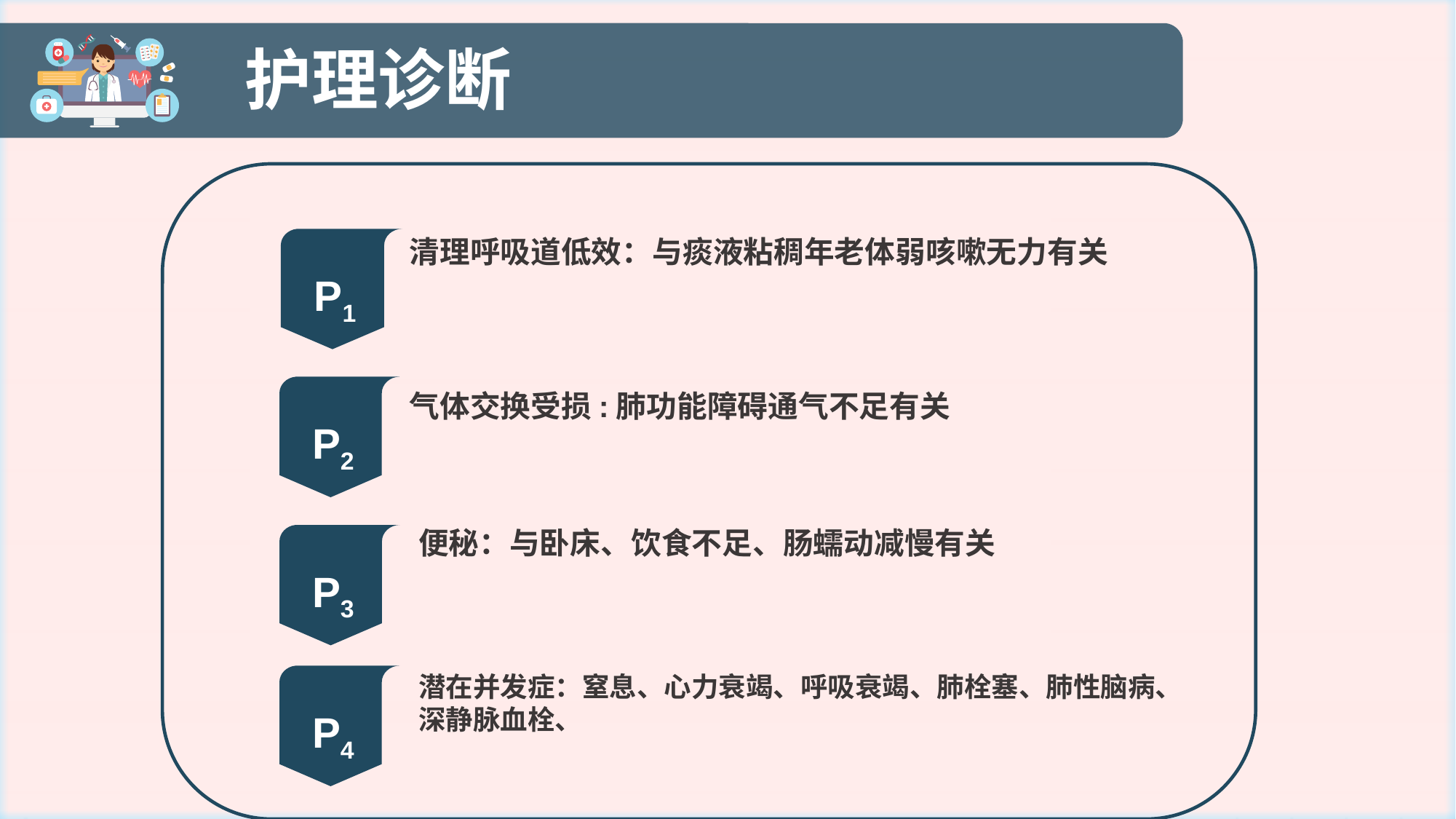

护理诊断

清理呼吸道低效：与痰液粘稠年老体弱咳嗽无力有关
P1
P2
气体交换受损:肺功能障碍通气不足有关
便秘：与卧床、饮食不足、肠蠕动减慢有关
P3
潜在并发症：窒息、心力衰竭、呼吸衰竭、肺栓塞、肺性脑病、深静脉血栓、
P4